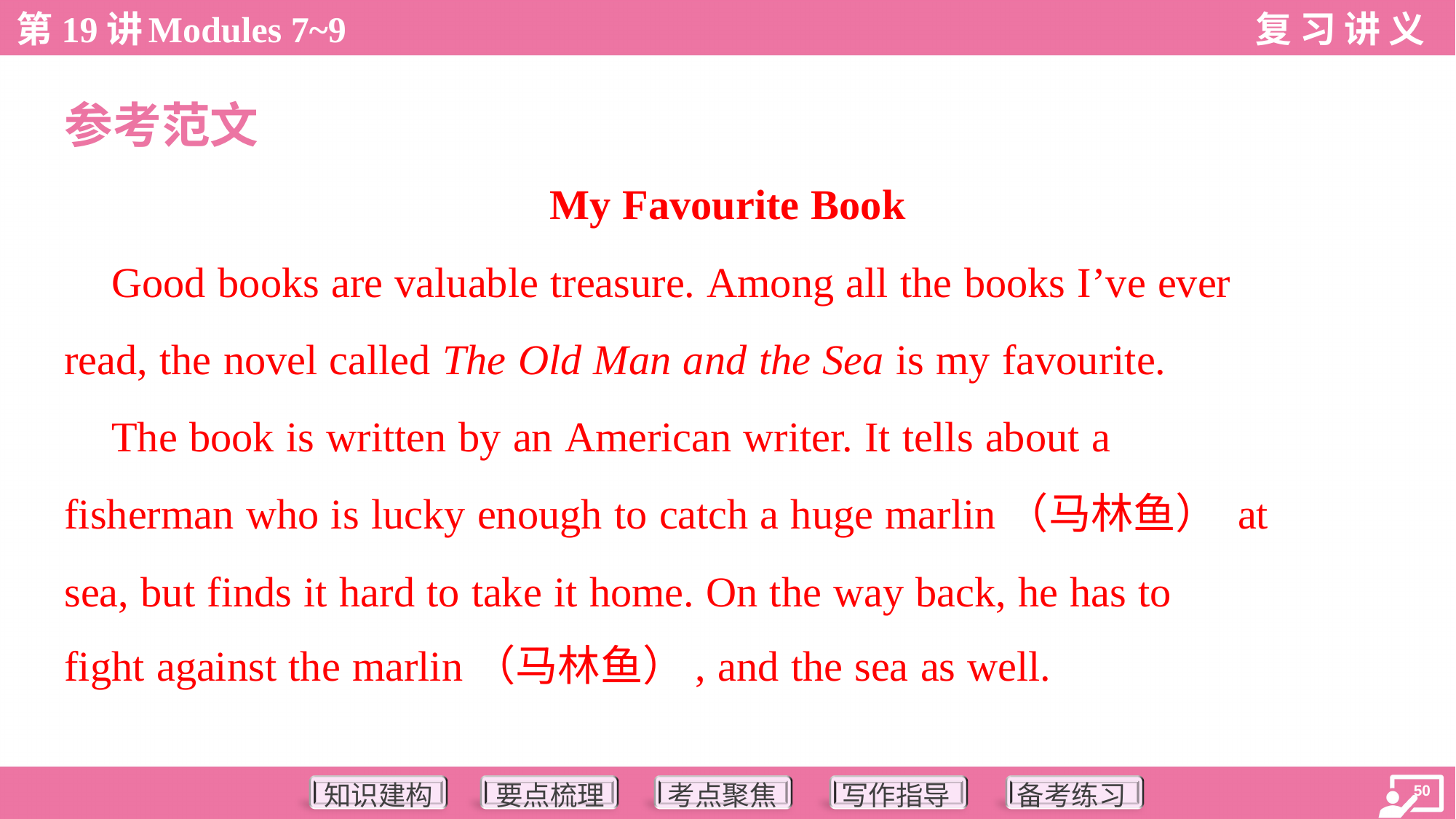

参考范文
My Favourite Book
    Good books are valuable treasure. Among all the books I’ve ever
read, the novel called The Old Man and the Sea is my favourite.
    The book is written by an American writer. It tells about a
fisherman who is lucky enough to catch a huge marlin（马林鱼） at
sea, but finds it hard to take it home. On the way back, he has to
fight against the marlin（马林鱼）, and the sea as well.